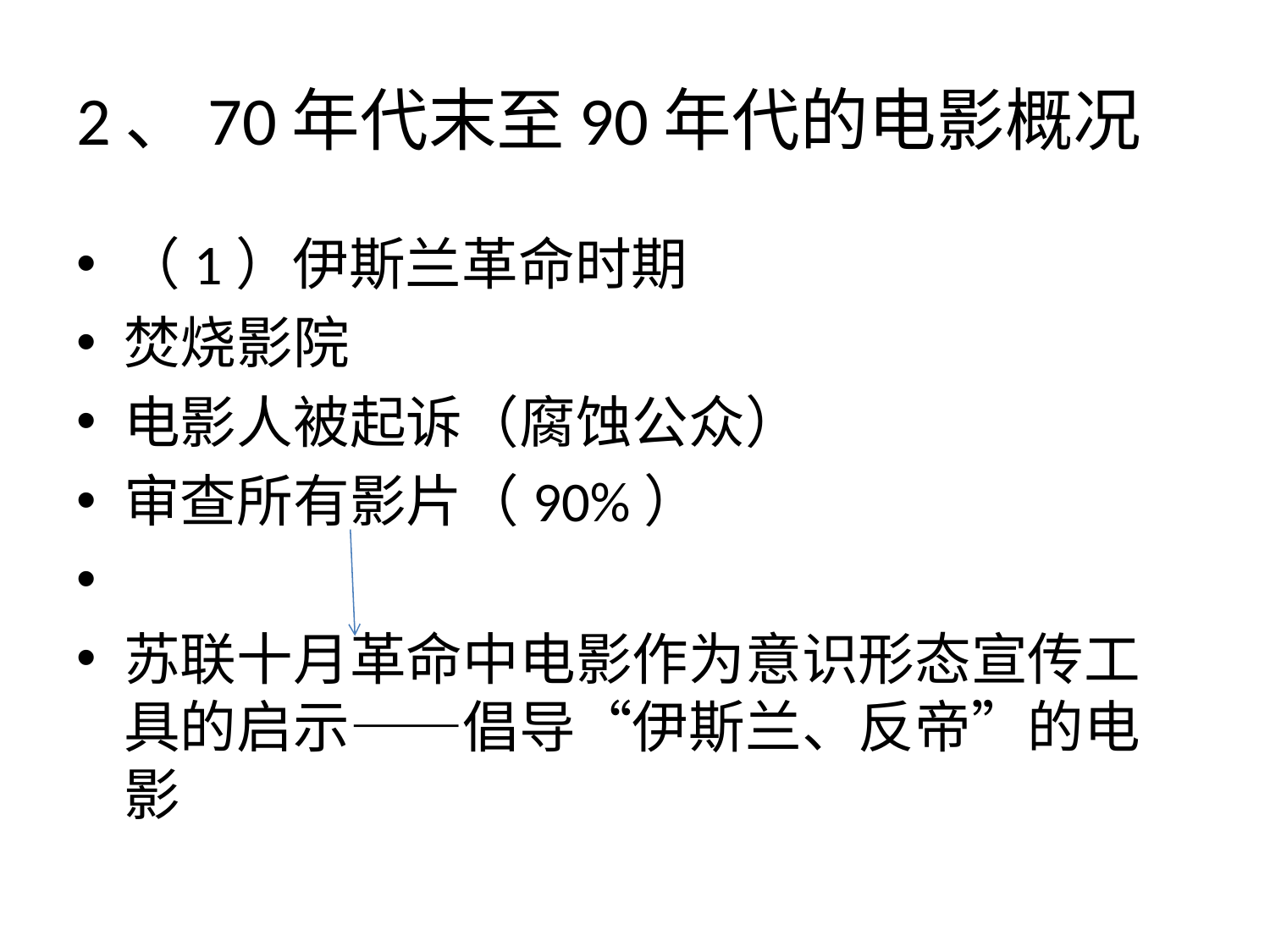

# 2、70年代末至90年代的电影概况
（1）伊斯兰革命时期
焚烧影院
电影人被起诉（腐蚀公众）
审查所有影片（90%）

苏联十月革命中电影作为意识形态宣传工具的启示——倡导“伊斯兰、反帝”的电影